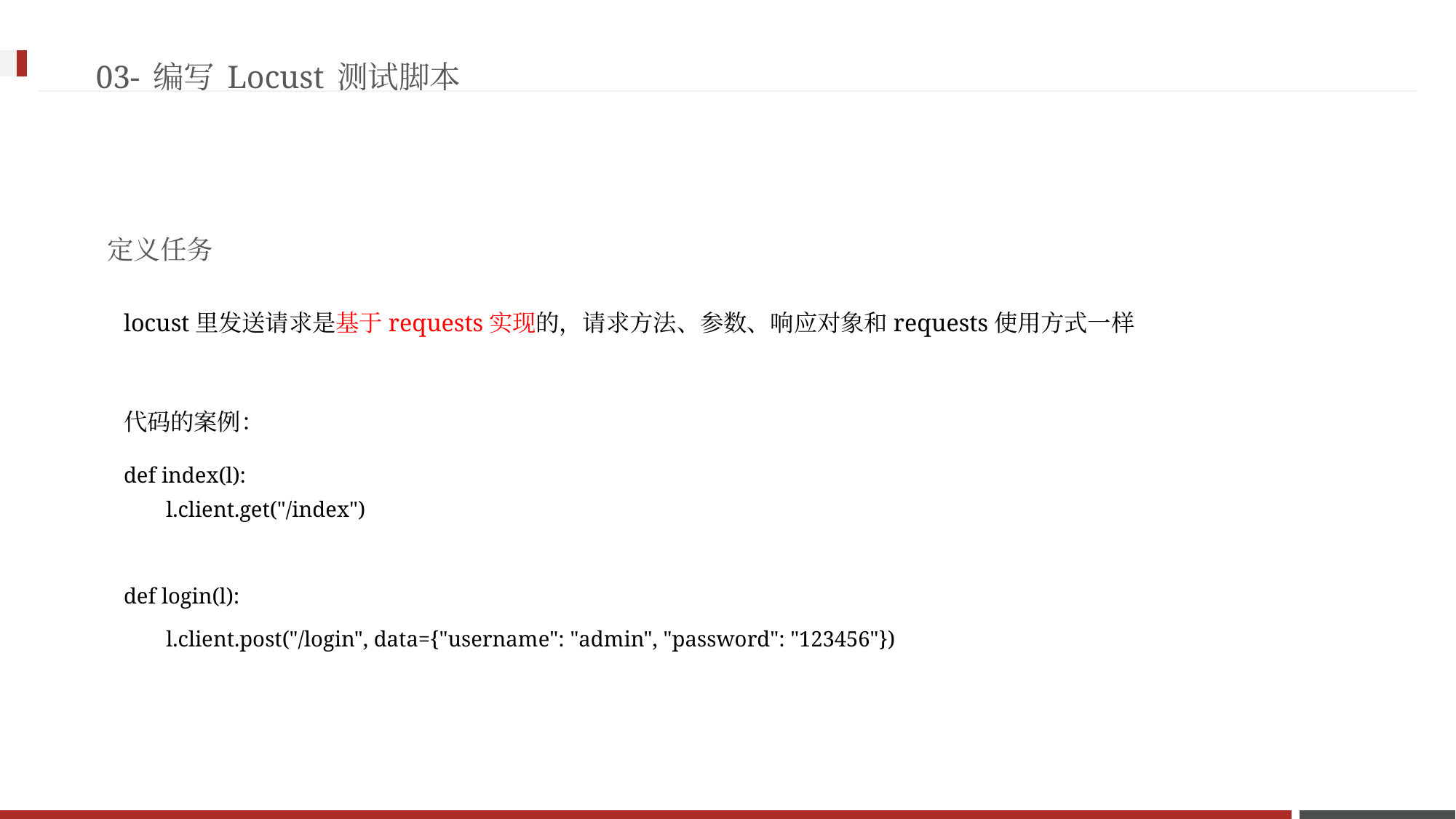

03-编写Locust测试脚本

定义任务

locust里发送请求是基于requests实现的，请求方法、参数、响应对象和requests使用方式一样

代码的案例：

def index(l):
l.client.get("/index")

def login(l):

l.client.post("/login", data={"username": "admin", "password": "123456"})